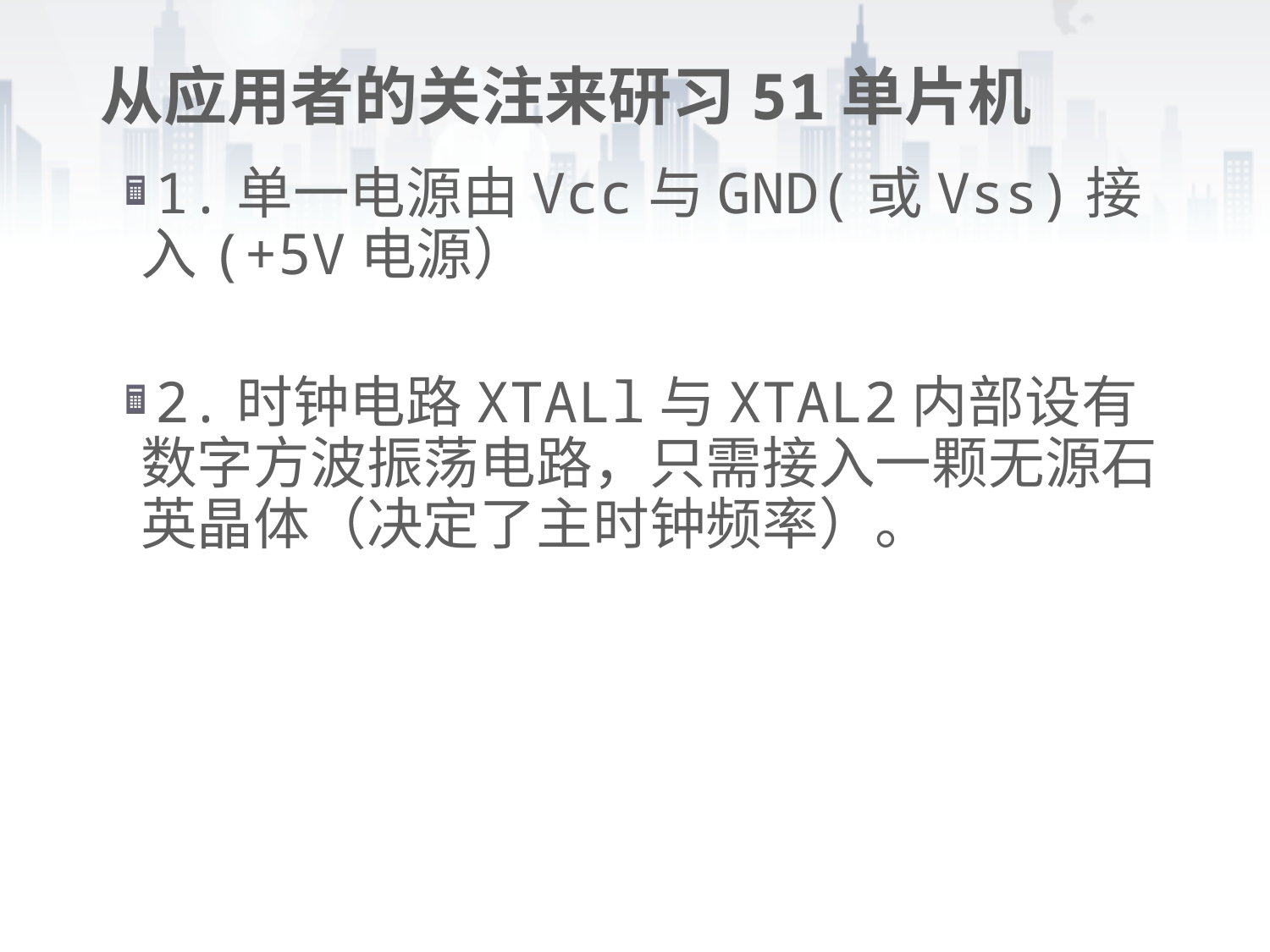

# 从应用者的关注来研习51单片机
1.单一电源由Vcc与GND(或Vss)接入(+5V电源）

2.时钟电路XTALl与XTAL2内部设有数字方波振荡电路，只需接入一颗无源石英晶体（决定了主时钟频率）。